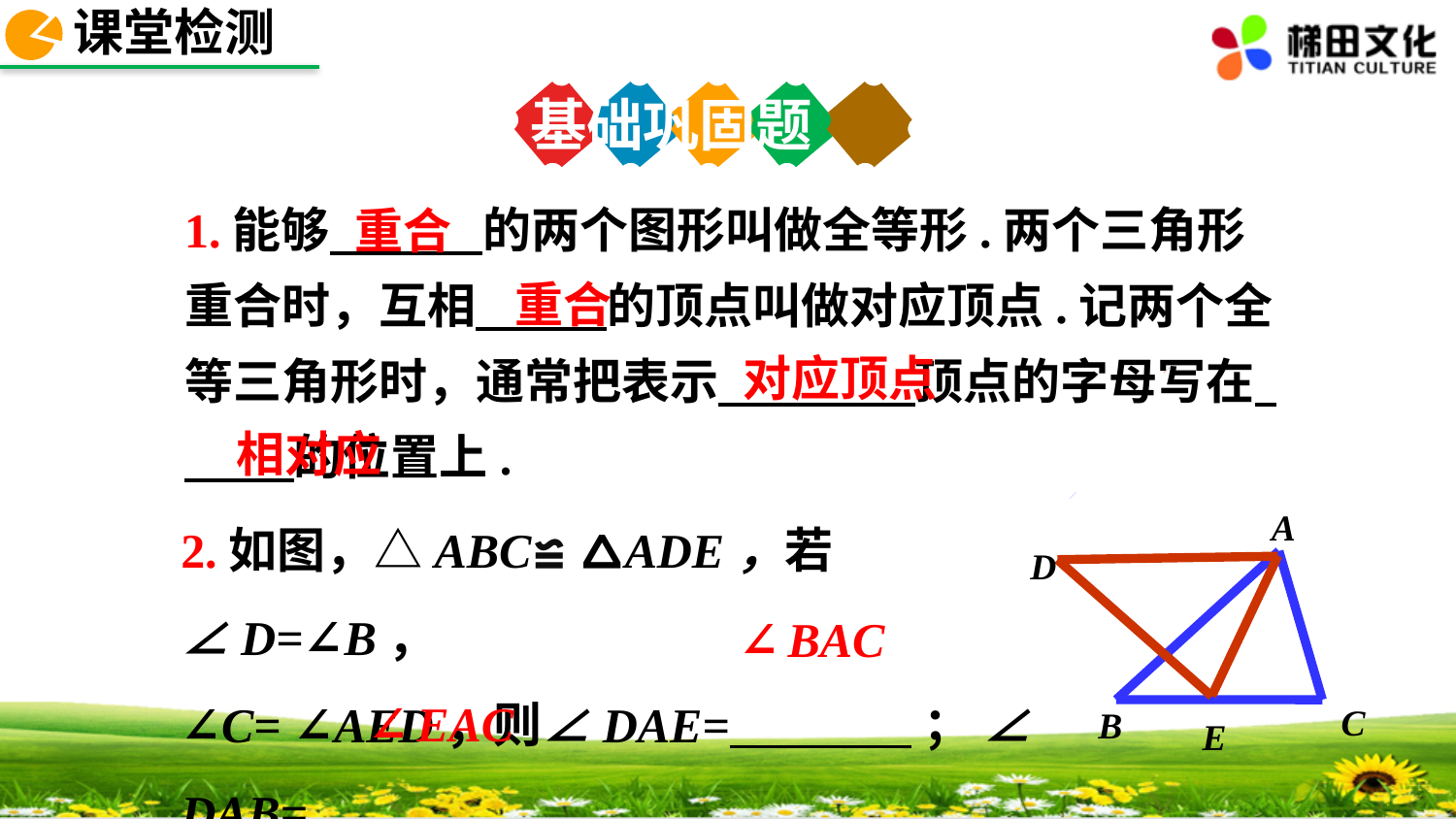

课堂检测

基础巩固题

重合
1.能够              的两个图形叫做全等形.两个三角形 重合时，互相            的顶点叫做对应顶点.记两个全等三角形时，通常把表示                  顶点的字母写在             的位置上.
重合
对应顶点
相对应

A

D
C
B
E
2.如图，△ABC≌ △ADE，若∠D=∠B，
∠C= ∠AED，则∠DAE=               ； ∠DAB=               .
  ∠BAC
∠EAC